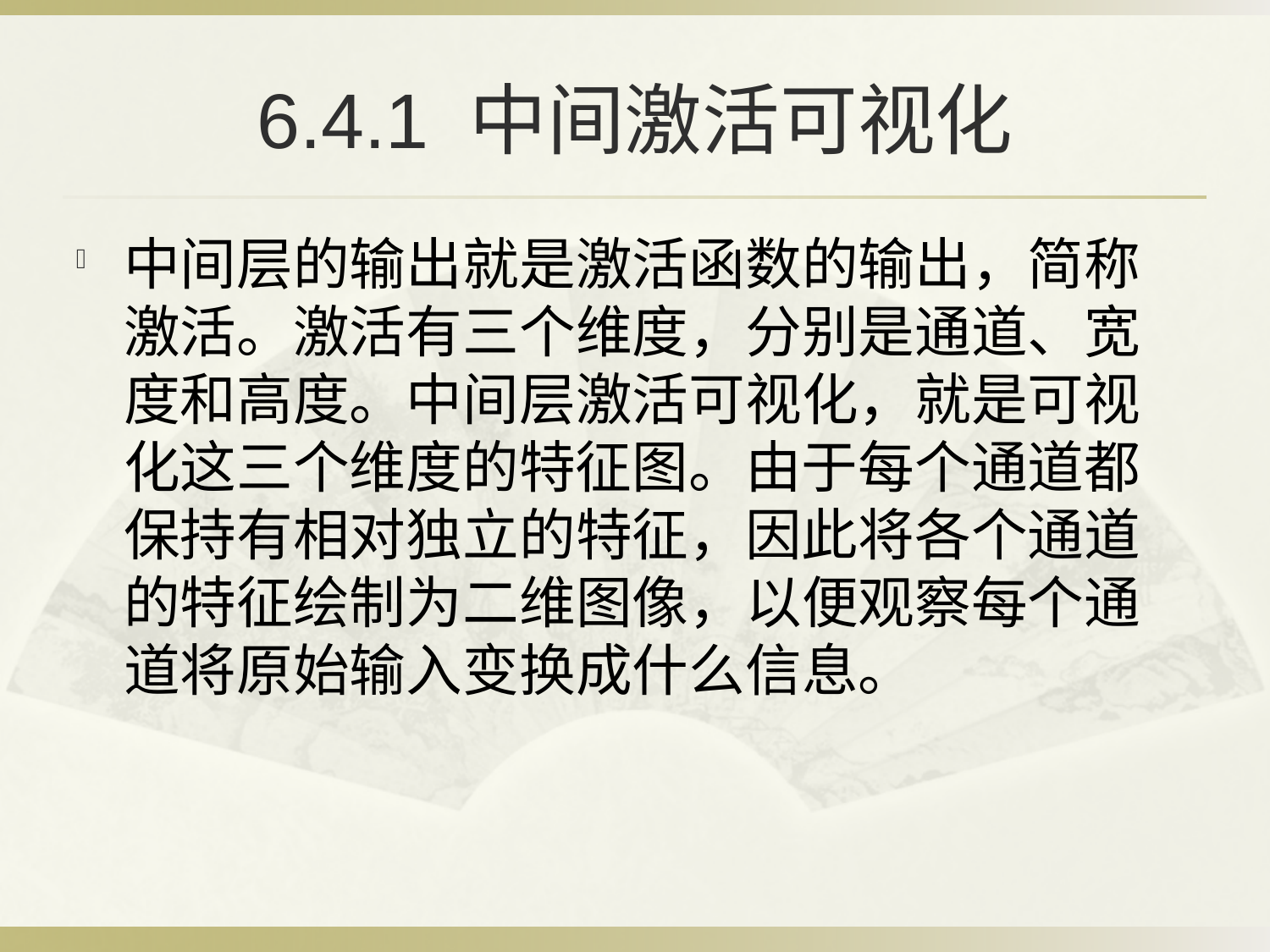

# 6.4.1 中间激活可视化
中间层的输出就是激活函数的输出，简称激活。激活有三个维度，分别是通道、宽度和高度。中间层激活可视化，就是可视化这三个维度的特征图。由于每个通道都保持有相对独立的特征，因此将各个通道的特征绘制为二维图像，以便观察每个通道将原始输入变换成什么信息。